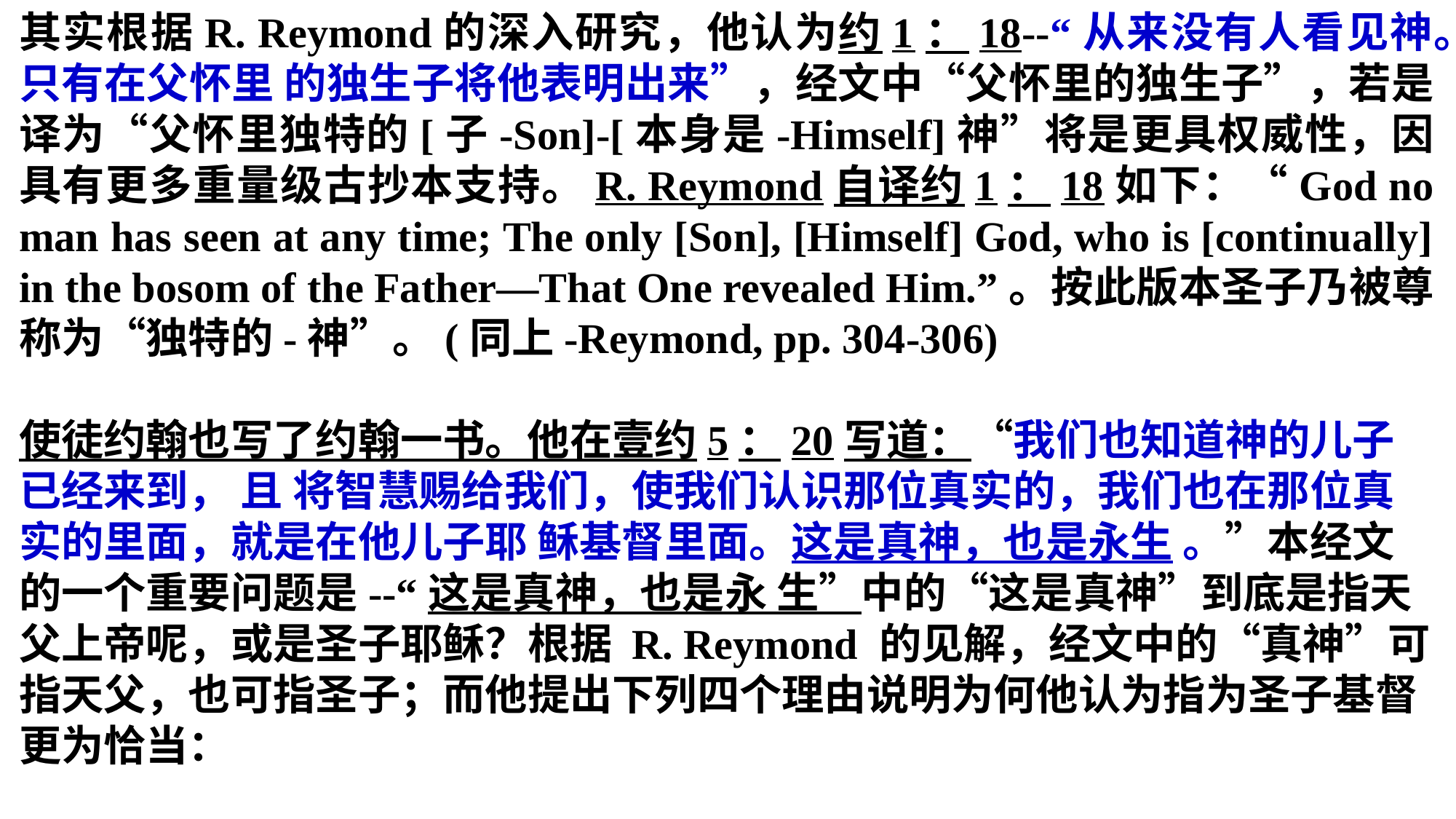

其实根据R. Reymond的深入研究，他认为约1：18--“从来没有人看见神。只有在父怀里 的独生子将他表明出来”，经文中“父怀里的独生子”，若是译为“父怀里独特的[子-Son]-[本身是-Himself]神”将是更具权威性，因具有更多重量级古抄本支持。R. Reymond自译约1：18如下：“God no man has seen at any time; The only [Son], [Himself] God, who is [continually] in the bosom of the Father—That One revealed Him.”。按此版本圣子乃被尊称为“独特的-神”。(同上-Reymond, pp. 304-306)

使徒约翰也写了约翰一书。他在壹约5：20写道：“我们也知道神的儿子已经来到， 且 将智慧赐给我们，使我们认识那位真实的，我们也在那位真实的里面，就是在他儿子耶 稣基督里面。这是真神，也是永生 。”本经文的一个重要问题是--“这是真神，也是永 生”中的“这是真神”到底是指天父上帝呢，或是圣子耶稣？根据 R. Reymond 的见解，经文中的“真神”可指天父，也可指圣子；而他提出下列四个理由说明为何他认为指为圣子基督更为恰当：